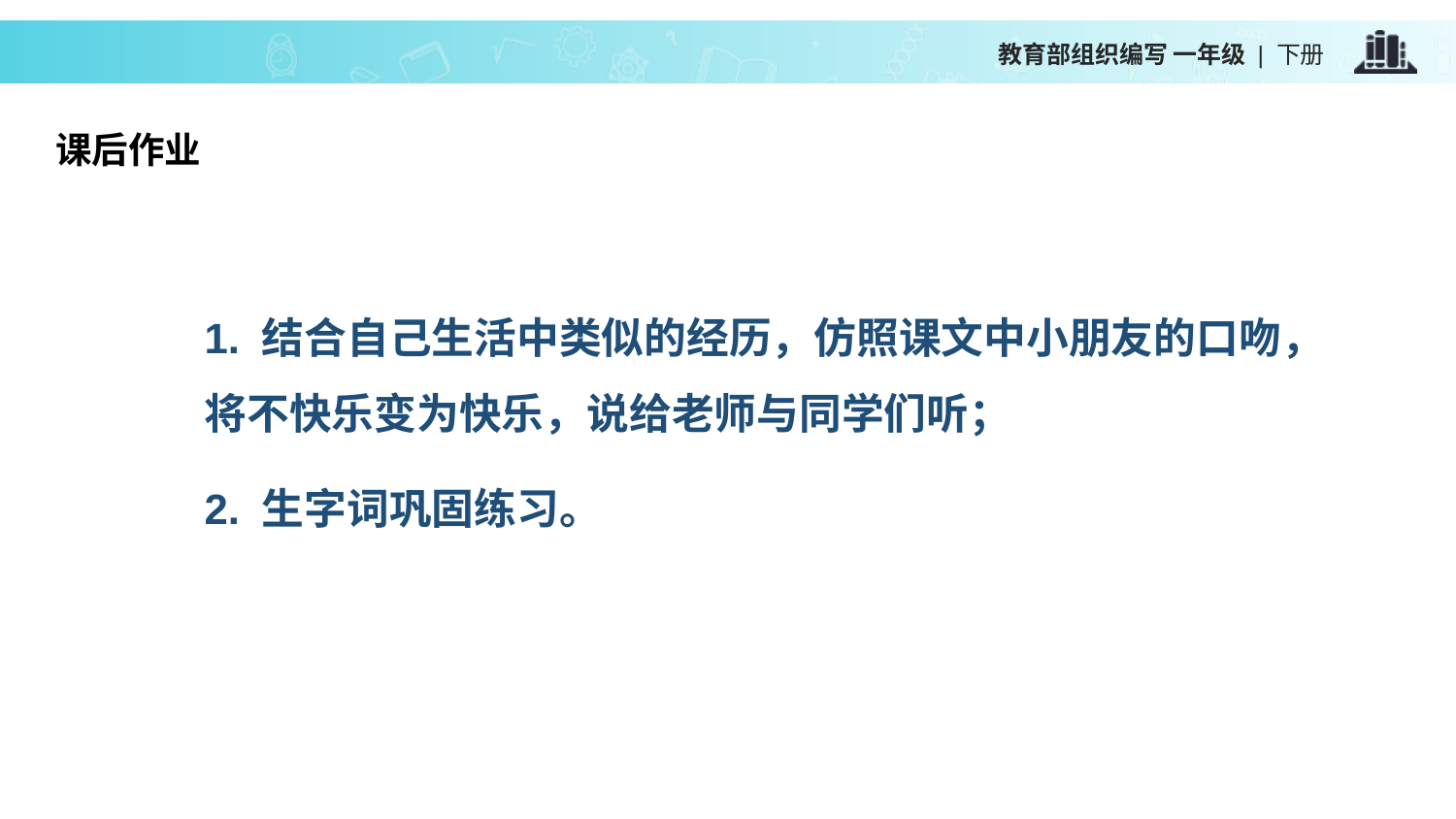

课后作业
|  |
| --- |
1. 结合自己生活中类似的经历，仿照课文中小朋友的口吻，将不快乐变为快乐，说给老师与同学们听；
2. 生字词巩固练习。